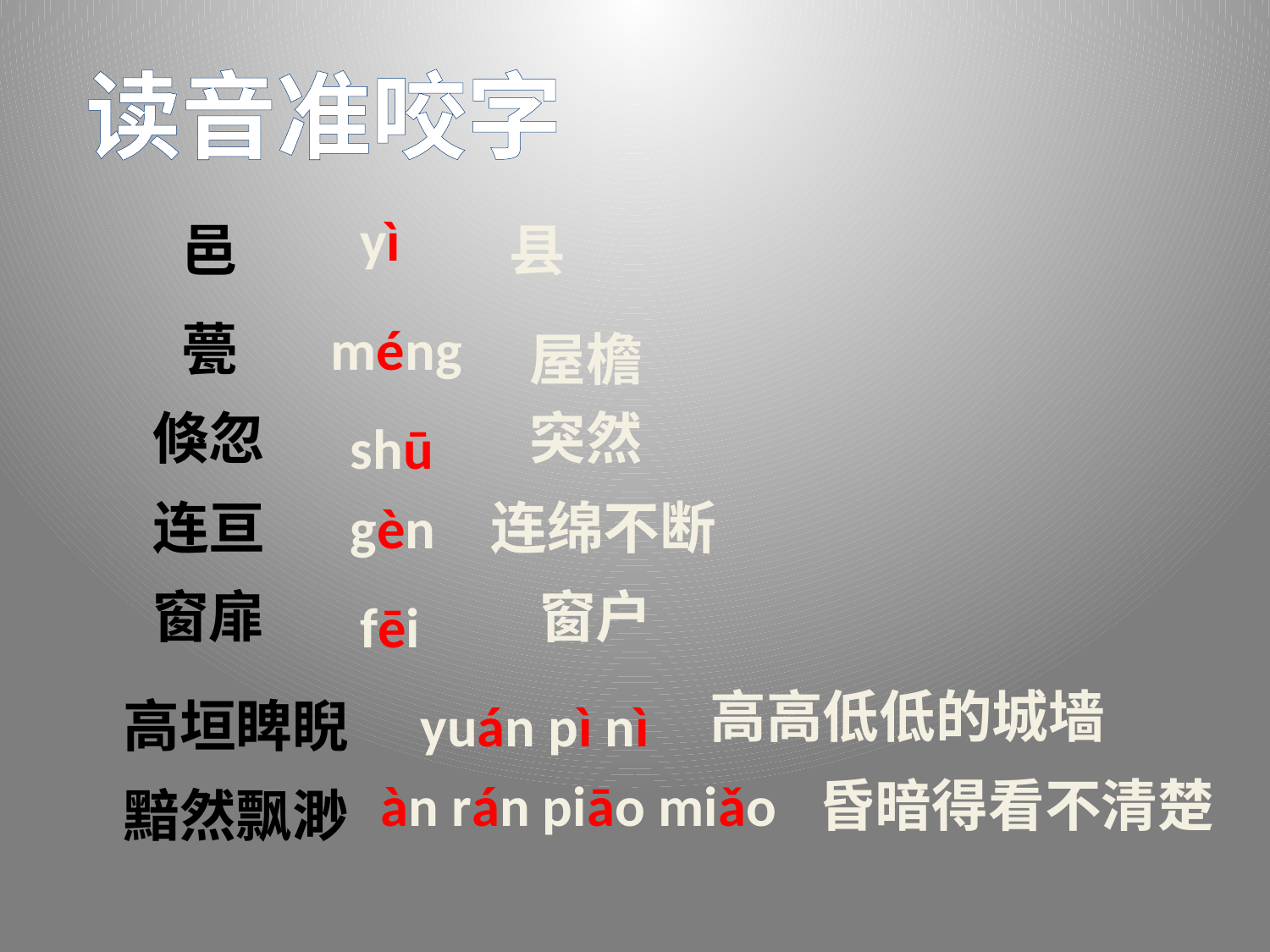

读音准咬字
yì
邑
县
甍
méng
屋檐
倏忽
突然
shū
连亘
gèn
连绵不断
窗扉
窗户
fēi
高高低低的城墙
高垣睥睨
yuán pì nì
àn rán piāo miǎo
昏暗得看不清楚
黯然飘渺